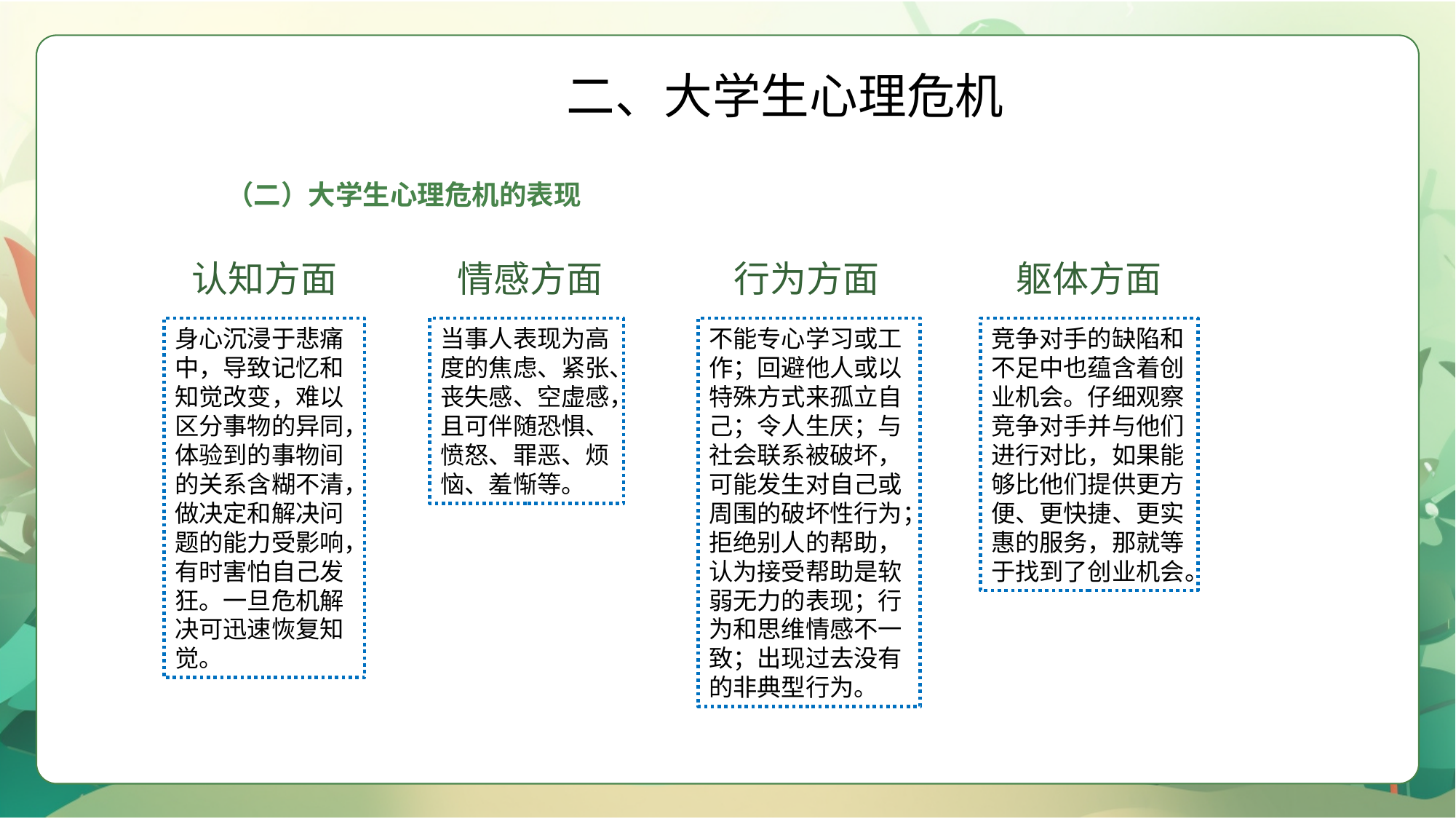

二、大学生心理危机
（二）大学生心理危机的表现
 认知方面
 情感方面
  行为方面
  躯体方面
身心沉浸于悲痛中，导致记忆和知觉改变，难以区分事物的异同，
体验到的事物间的关系含糊不清，做决定和解决问题的能力受影响，有时害怕自己发
狂。一旦危机解决可迅速恢复知觉。
当事人表现为高度的焦虑、紧张、丧失感、空虚感，且可伴随恐惧、
愤怒、罪恶、烦恼、羞惭等。
不能专心学习或工作；回避他人或以特殊方式来孤立自己；令人生厌；与社会联系被破坏，可能发生对自己或周围的破坏性行为；拒绝别人的帮助，认为接受帮助是软弱无力的表现；行为和思维情感不一致；出现过去没有的非典型行为。
竞争对手的缺陷和不足中也蕴含着创业机会。仔细观察竞争对手并与他们进行对比，如果能够比他们提供更方便、更快捷、更实惠的服务，那就等于找到了创业机会。